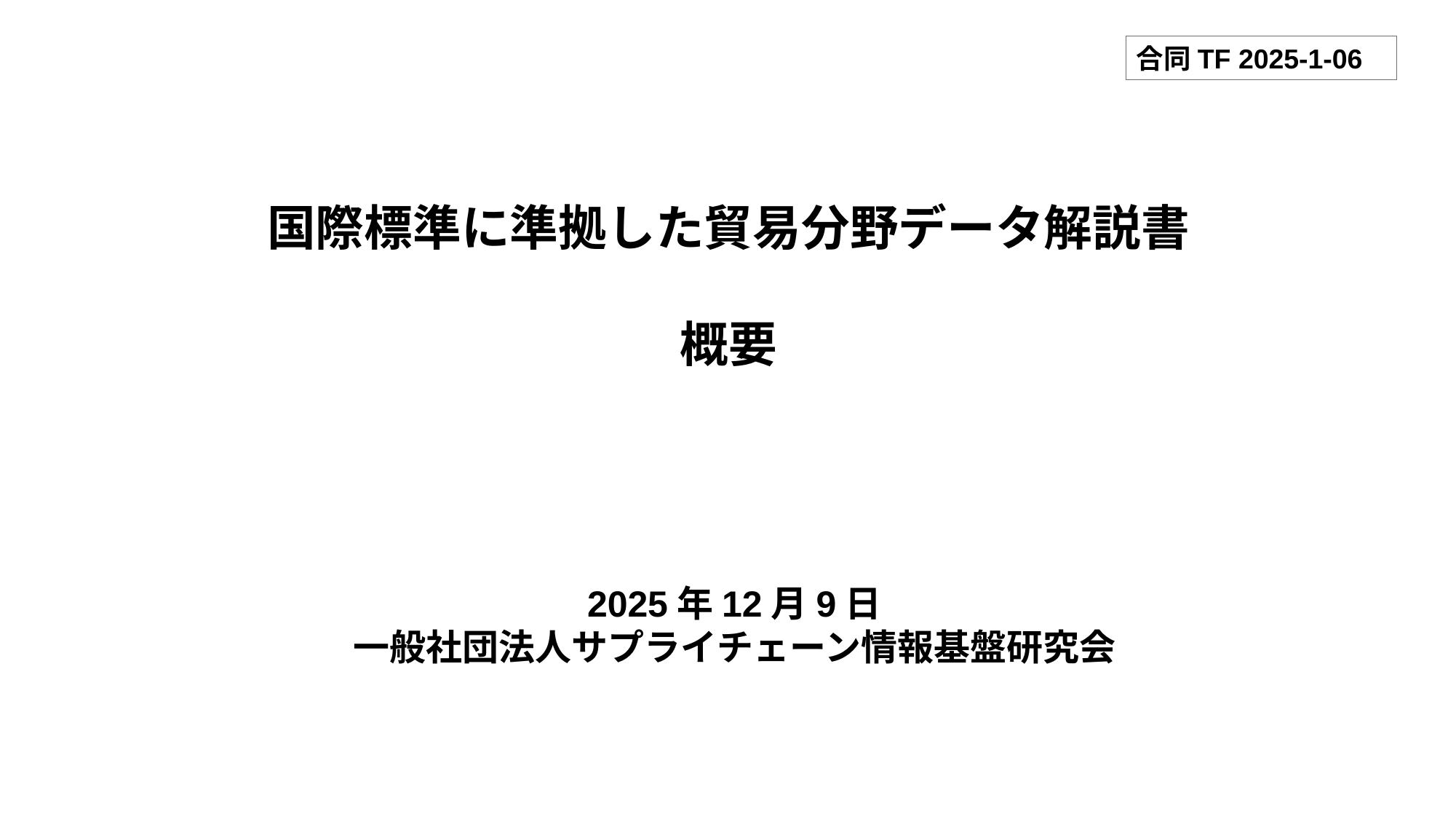

合同TF 2025-1-06
国際標準に準拠した貿易分野データ解説書

概要
2025年12月9日
一般社団法人サプライチェーン情報基盤研究会